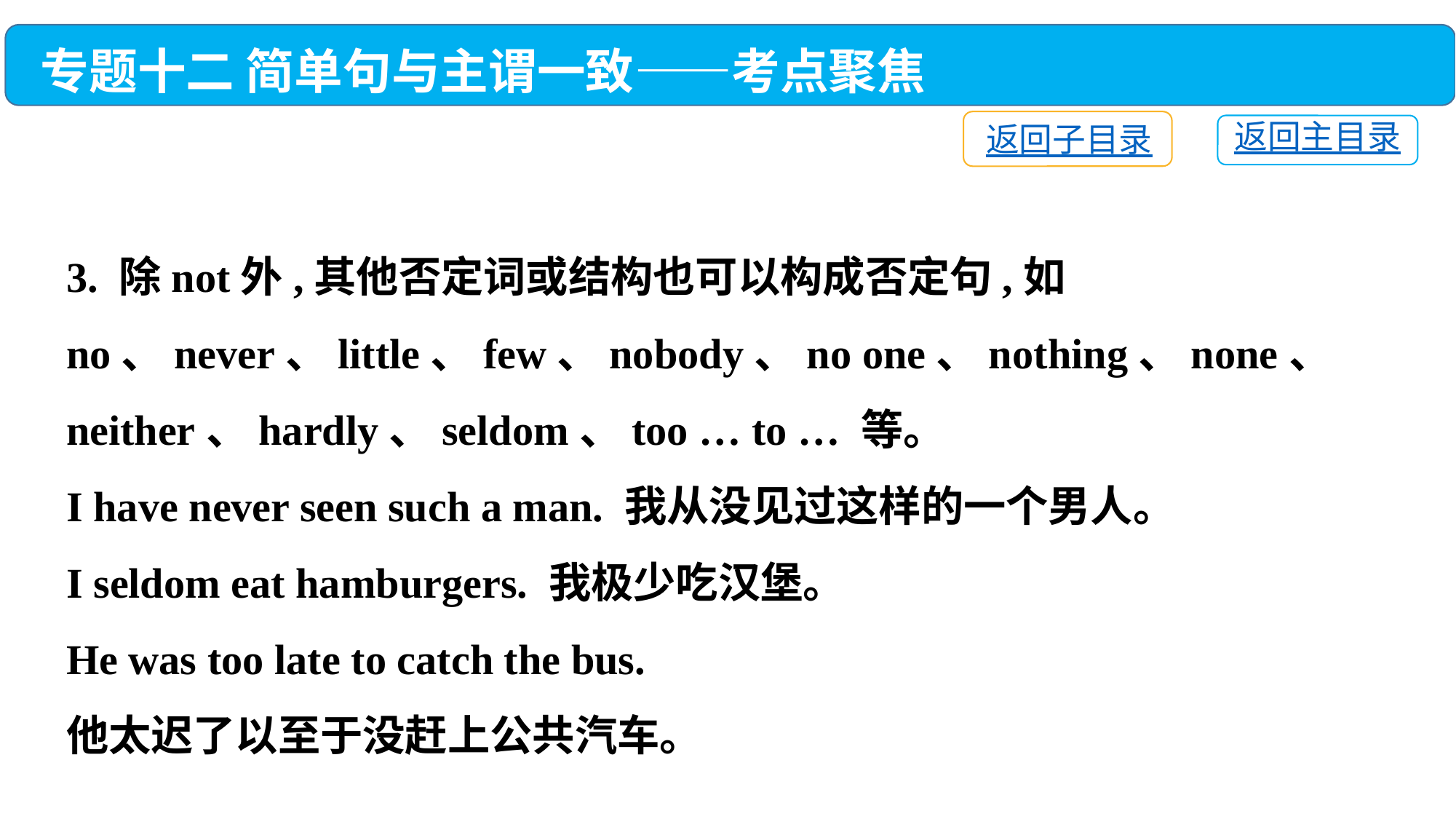

专题十二 简单句与主谓一致——考点聚焦

返回子目录
返回主目录
3. 除not外,其他否定词或结构也可以构成否定句,如no、never、little、few、nobody、no one、nothing、none、neither、hardly、seldom、too … to … 等。
I have never seen such a man. 我从没见过这样的一个男人。
I seldom eat hamburgers. 我极少吃汉堡。
He was too late to catch the bus.
他太迟了以至于没赶上公共汽车。